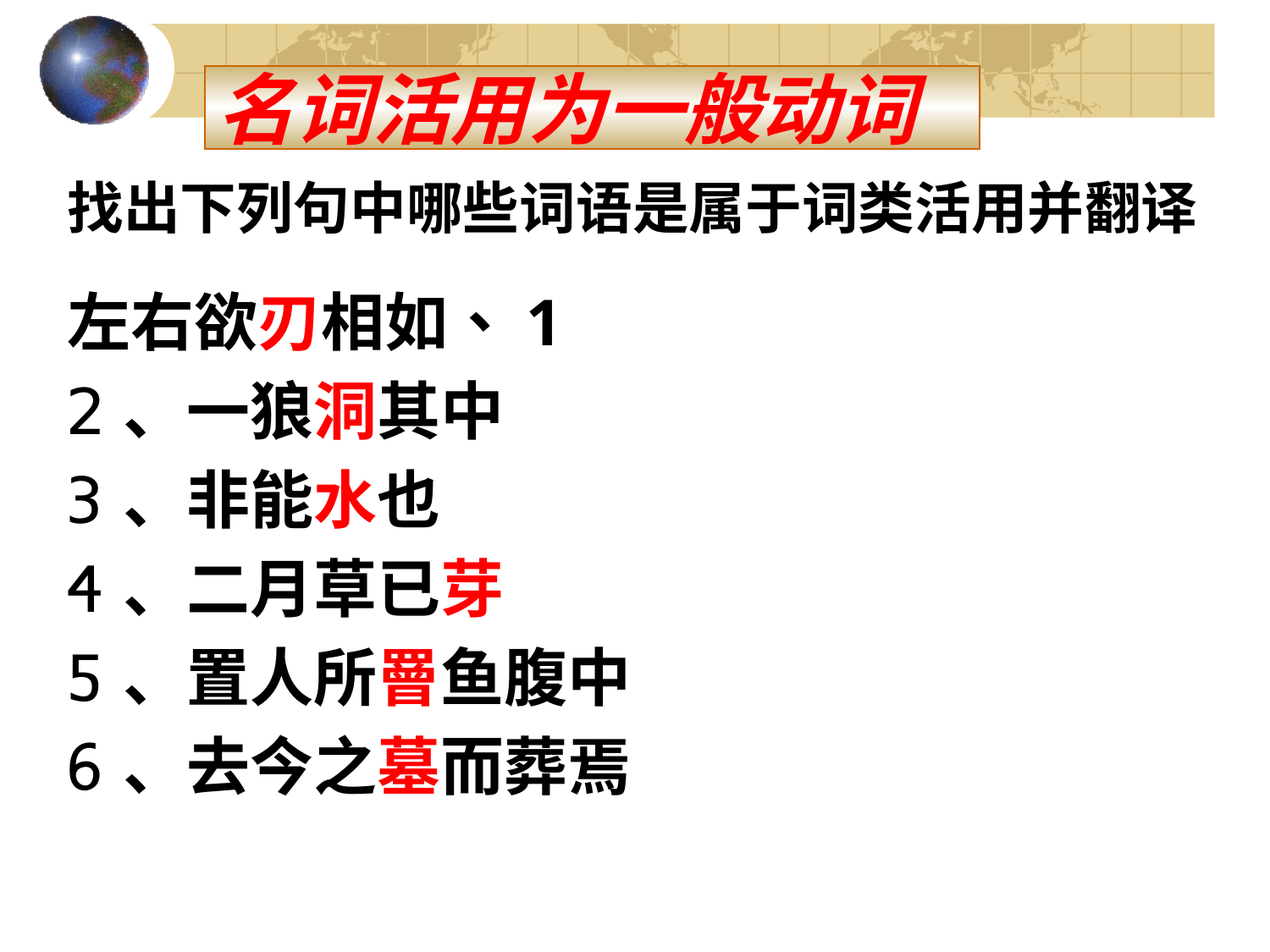

# 名词活用为一般动词
找出下列句中哪些词语是属于词类活用并翻译
1、左右欲刃相如
2、一狼洞其中
3、非能水也
4、二月草已芽
5、置人所罾鱼腹中
6、去今之墓而葬焉